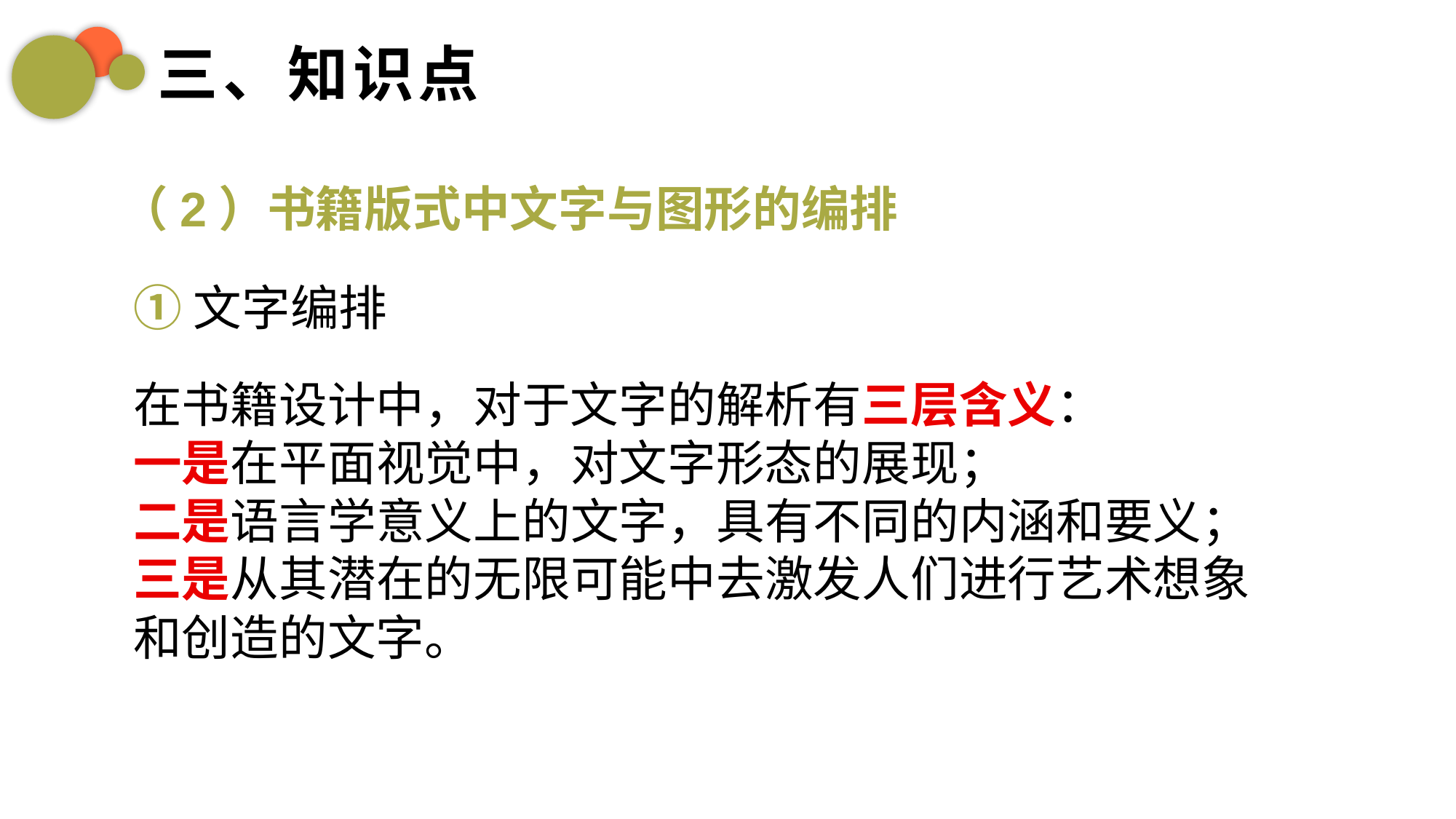

三、知识点
（2）书籍版式中文字与图形的编排
①文字编排
在书籍设计中，对于文字的解析有三层含义：
一是在平面视觉中，对文字形态的展现；
二是语言学意义上的文字，具有不同的内涵和要义；
三是从其潜在的无限可能中去激发人们进行艺术想象和创造的文字。